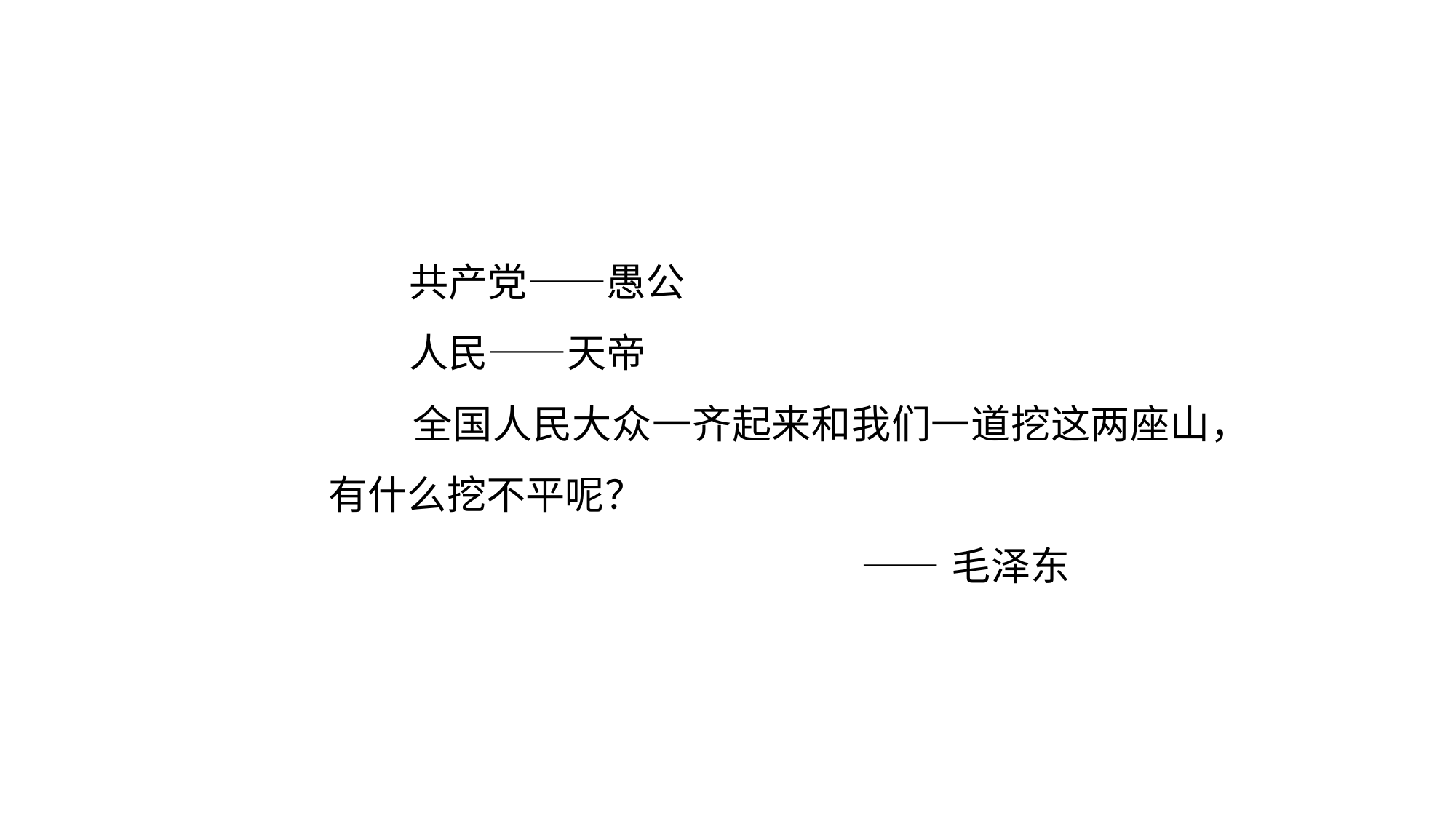

共产党——愚公
        人民——天帝
        全国人民大众一齐起来和我们一道挖这两座山，有什么挖不平呢？
                                                            ——毛泽东